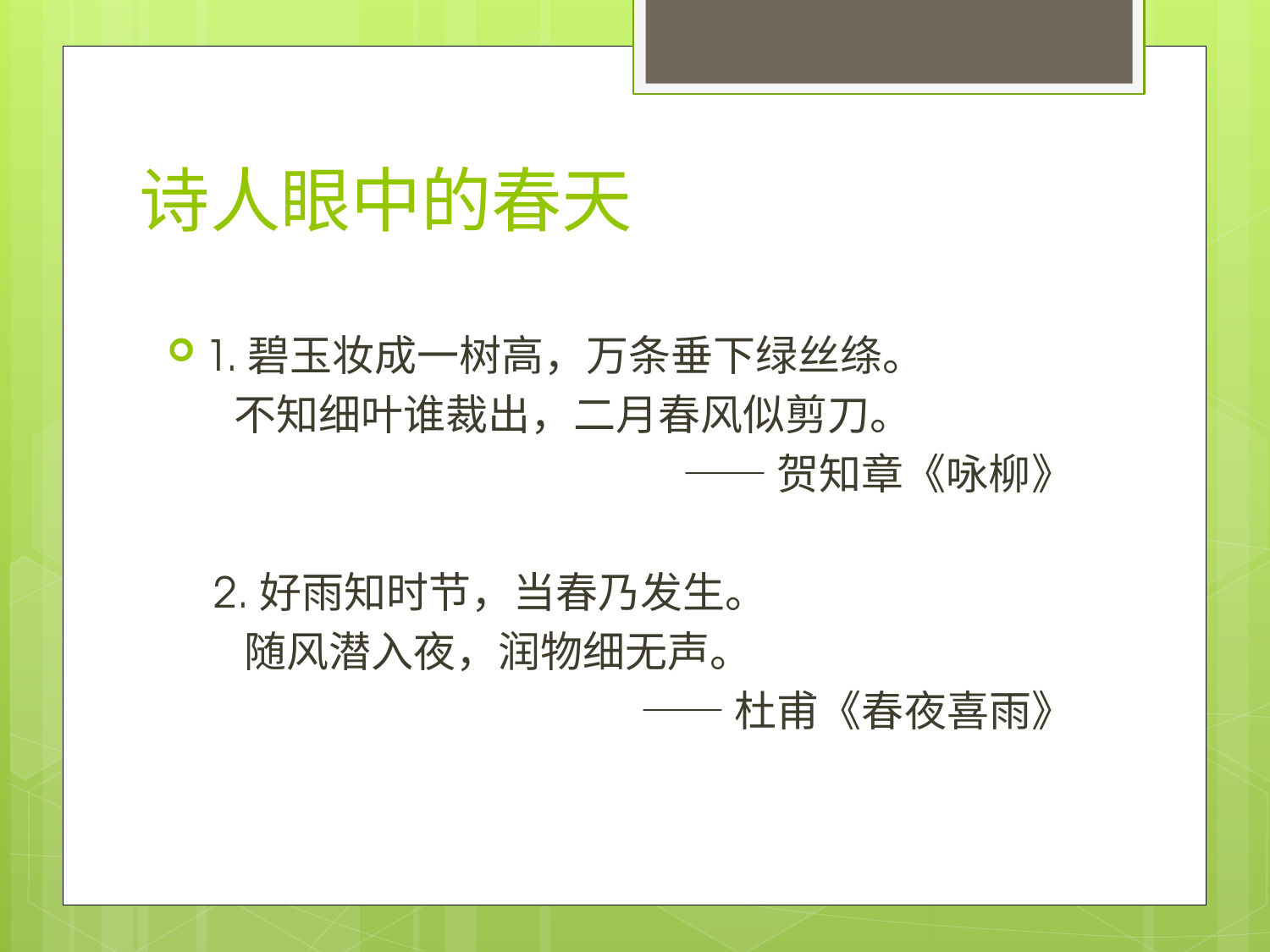

# 诗人眼中的春天
1.碧玉妆成一树高，万条垂下绿丝绦。
      不知细叶谁裁出，二月春风似剪刀。
——贺知章《咏柳》

    2.好雨知时节，当春乃发生。
       随风潜入夜，润物细无声。
——杜甫《春夜喜雨》